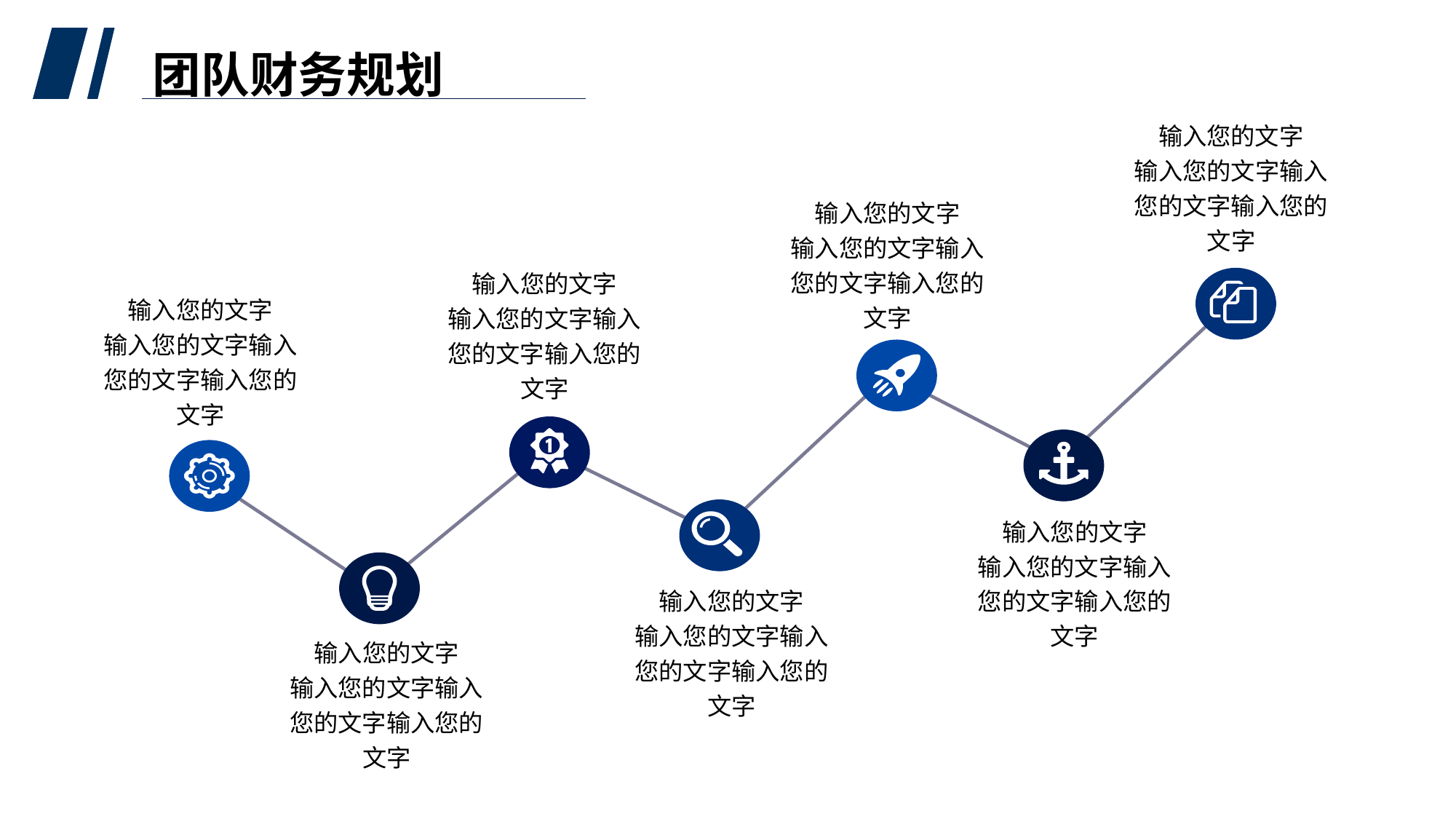

团队财务规划
输入您的文字
输入您的文字输入您的文字输入您的文字
输入您的文字
输入您的文字输入您的文字输入您的文字
输入您的文字
输入您的文字输入您的文字输入您的文字

输入您的文字
输入您的文字输入您的文字输入您的文字

输入您的文字
输入您的文字输入您的文字输入您的文字

输入您的文字
输入您的文字输入您的文字输入您的文字
输入您的文字
输入您的文字输入您的文字输入您的文字